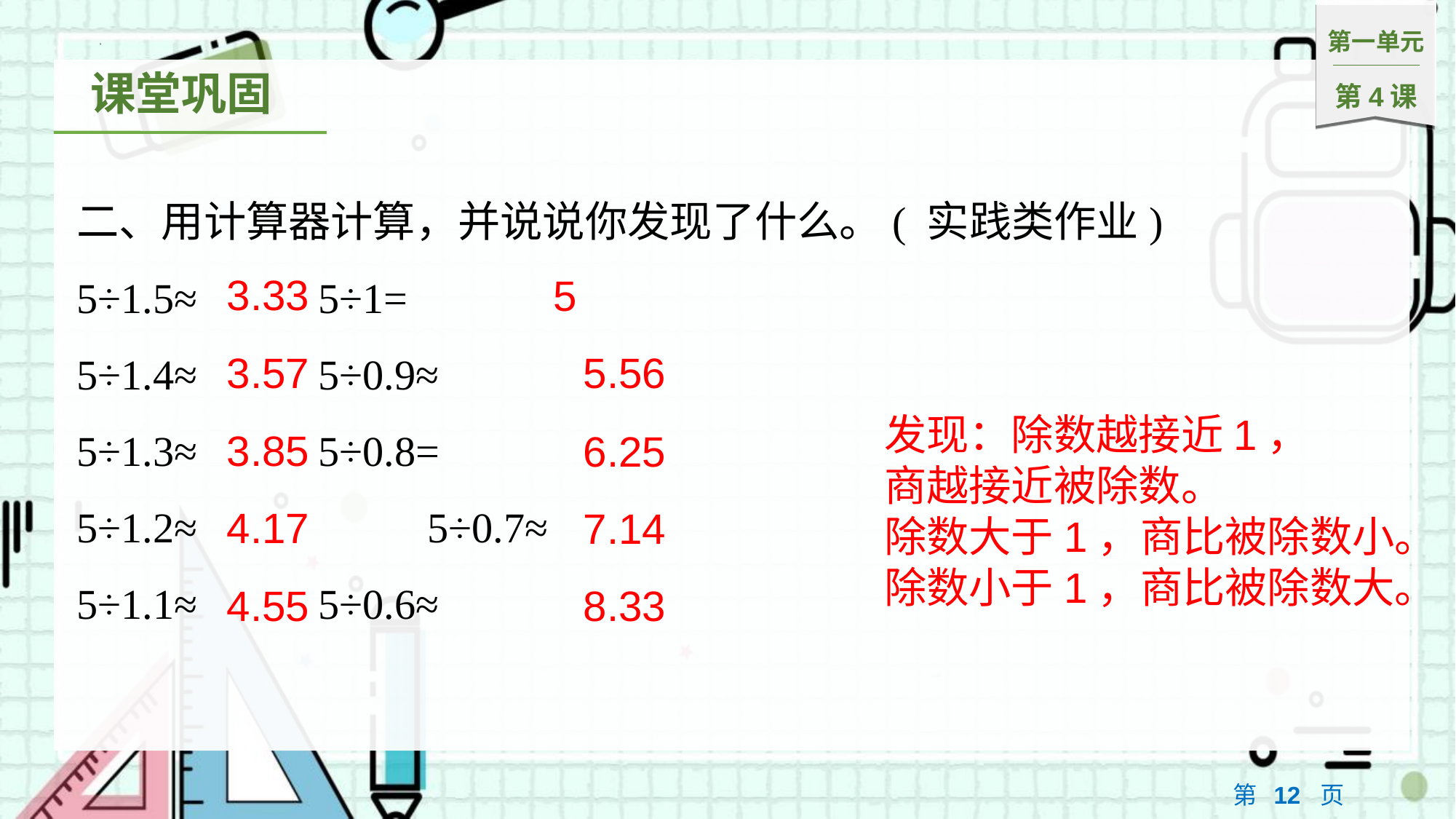

二、用计算器计算，并说说你发现了什么。( 实践类作业)
5÷1.5≈		5÷1=
5÷1.4≈		5÷0.9≈
5÷1.3≈		5÷0.8=
5÷1.2≈　　　	5÷0.7≈
5÷1.1≈		5÷0.6≈
3.33
5
3.57
5.56
3.85
6.25
发现：除数越接近1，
商越接近被除数。
除数大于1，商比被除数小。
除数小于1，商比被除数大。
4.17
7.14
4.55
8.33